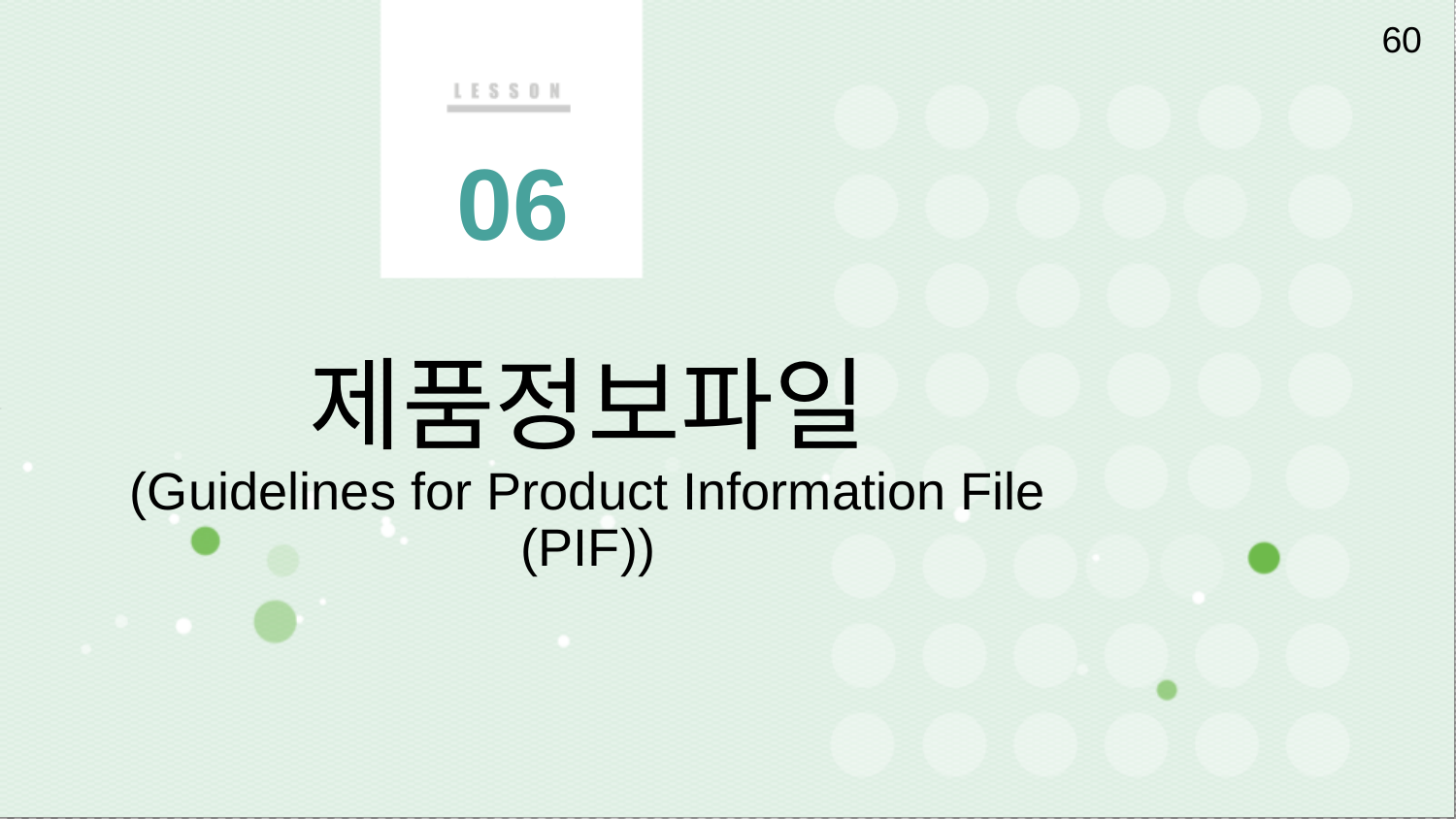

60
# 06
제품정보파일
(Guidelines for Product Information File (PIF))